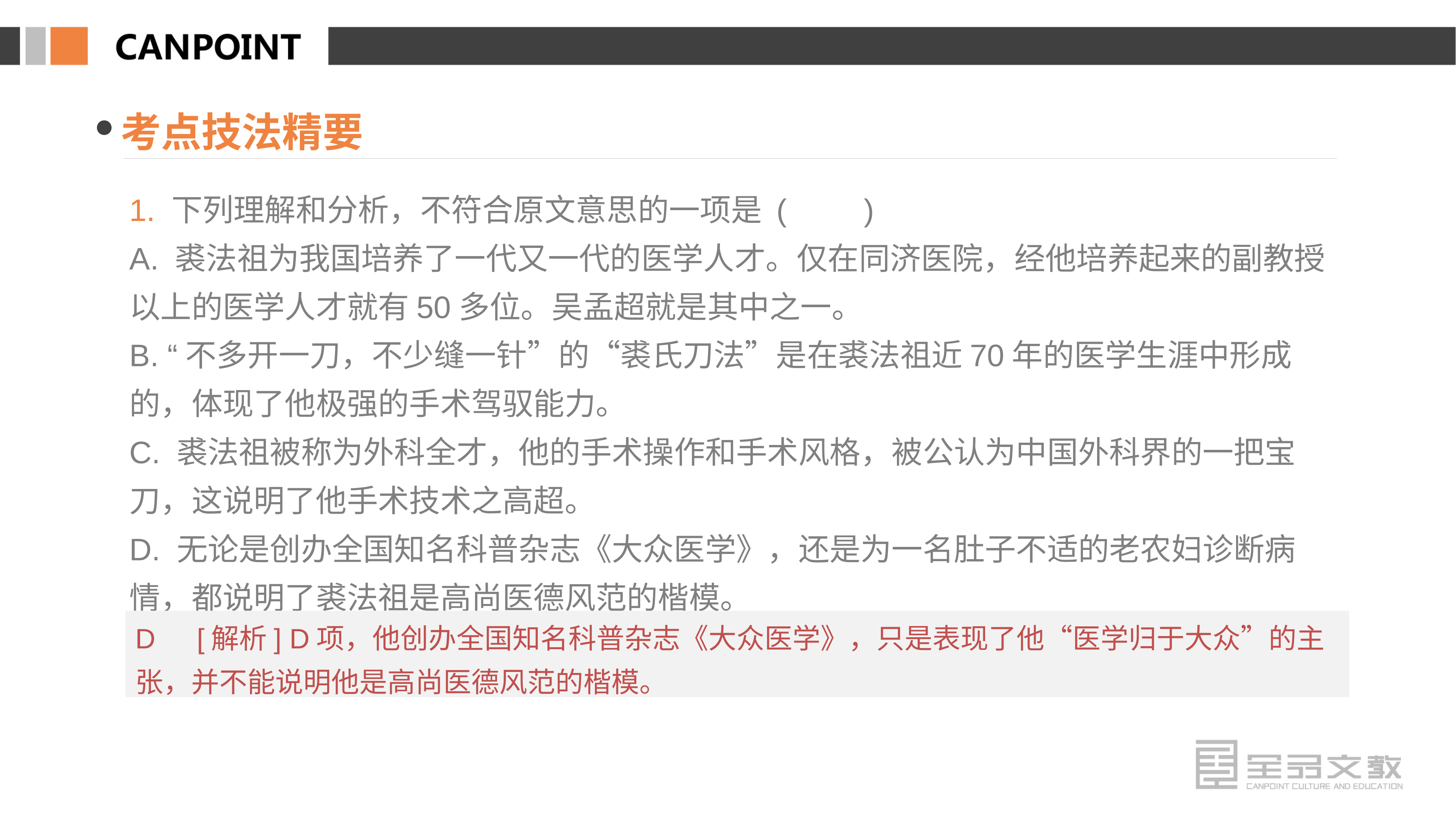

考点技法精要

1. 下列理解和分析，不符合原文意思的一项是 (　　)
A. 裘法祖为我国培养了一代又一代的医学人才。仅在同济医院，经他培养起来的副教授以上的医学人才就有50多位。吴孟超就是其中之一。
B. “不多开一刀，不少缝一针”的“裘氏刀法”是在裘法祖近70年的医学生涯中形成的，体现了他极强的手术驾驭能力。
C. 裘法祖被称为外科全才，他的手术操作和手术风格，被公认为中国外科界的一把宝刀，这说明了他手术技术之高超。
D. 无论是创办全国知名科普杂志《大众医学》，还是为一名肚子不适的老农妇诊断病情，都说明了裘法祖是高尚医德风范的楷模。
D　[解析] D项，他创办全国知名科普杂志《大众医学》，只是表现了他“医学归于大众”的主张，并不能说明他是高尚医德风范的楷模。